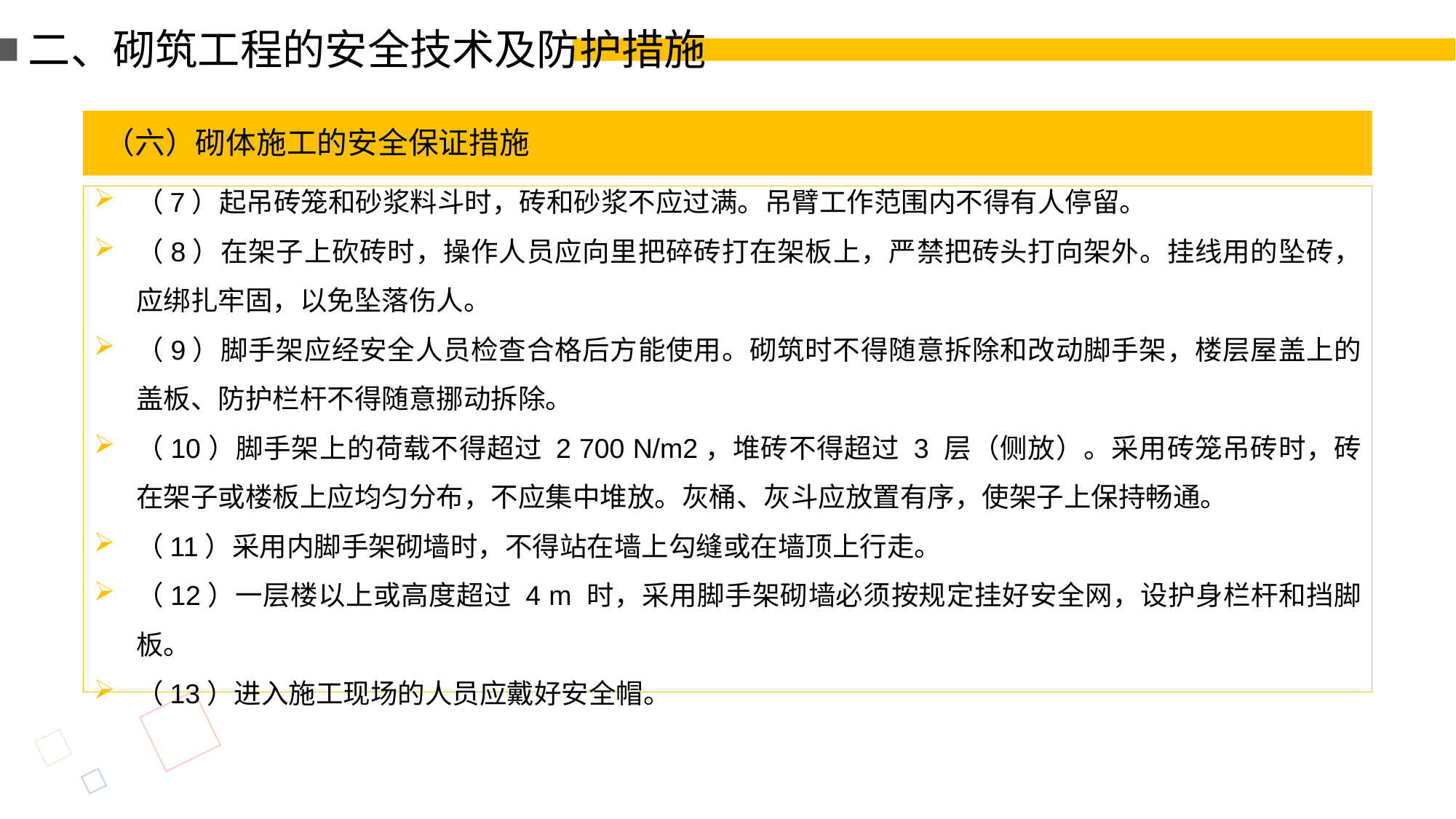

二、砌筑工程的安全技术及防护措施
（六）砌体施工的安全保证措施
（7）起吊砖笼和砂浆料斗时，砖和砂浆不应过满。吊臂工作范围内不得有人停留。
（8）在架子上砍砖时，操作人员应向里把碎砖打在架板上，严禁把砖头打向架外。挂线用的坠砖，应绑扎牢固，以免坠落伤人。
（9）脚手架应经安全人员检查合格后方能使用。砌筑时不得随意拆除和改动脚手架，楼层屋盖上的盖板、防护栏杆不得随意挪动拆除。
（10）脚手架上的荷载不得超过 2 700 N/m2，堆砖不得超过 3 层（侧放）。采用砖笼吊砖时，砖在架子或楼板上应均匀分布，不应集中堆放。灰桶、灰斗应放置有序，使架子上保持畅通。
（11）采用内脚手架砌墙时，不得站在墙上勾缝或在墙顶上行走。
（12）一层楼以上或高度超过 4 m 时，采用脚手架砌墙必须按规定挂好安全网，设护身栏杆和挡脚板。
（13）进入施工现场的人员应戴好安全帽。